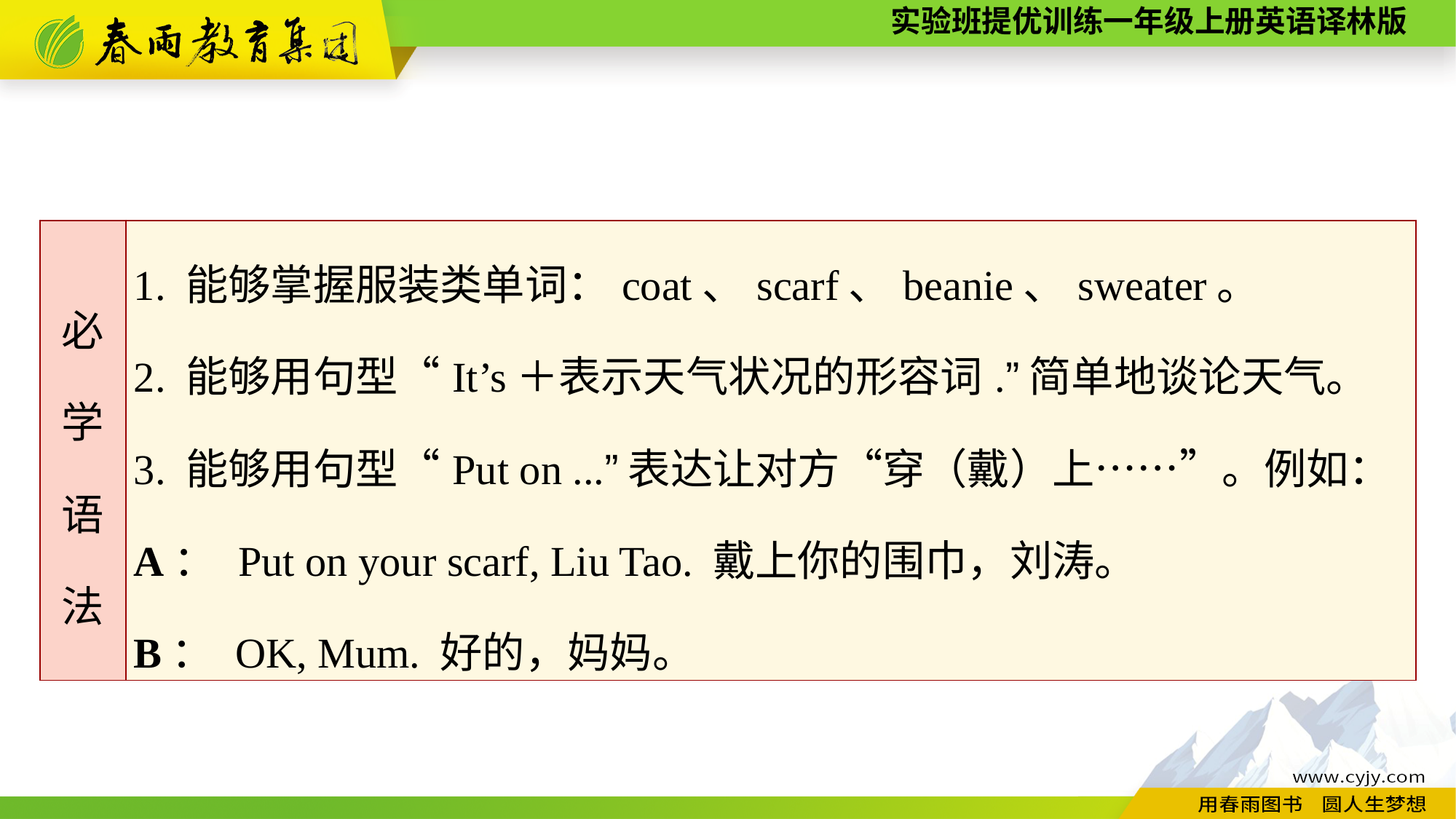

| 必 学 语 法 | 1. 能够掌握服装类单词：coat、scarf、beanie、sweater。 2. 能够用句型“It’s＋表示天气状况的形容词.”简单地谈论天气。 3. 能够用句型“Put on ...”表达让对方“穿（戴）上……”。例如： A： Put on your scarf, Liu Tao. 戴上你的围巾，刘涛。 B： OK, Mum. 好的，妈妈。 |
| --- | --- |